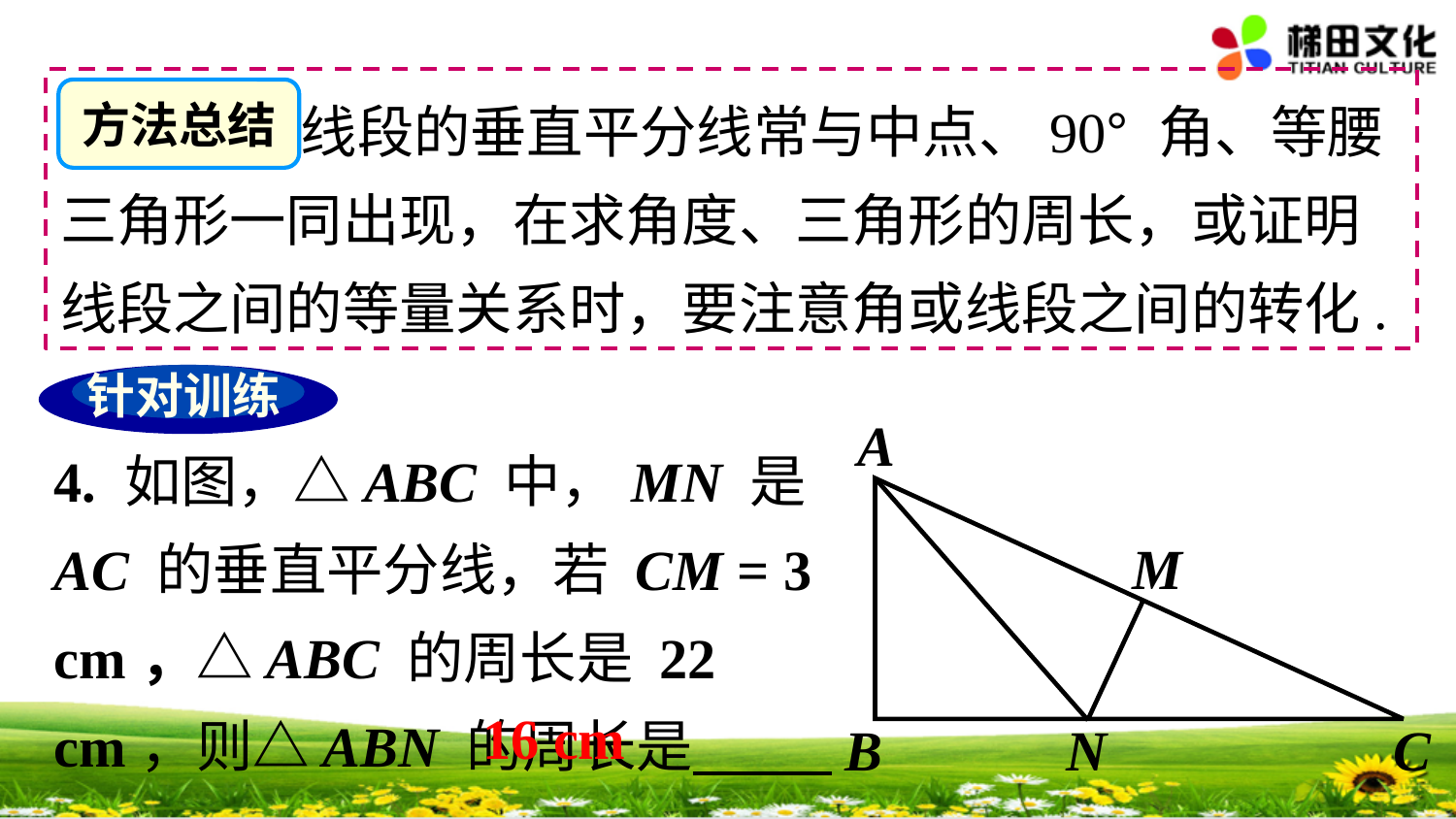

线段的垂直平分线常与中点、90° 角、等腰三角形一同出现，在求角度、三角形的周长，或证明线段之间的等量关系时，要注意角或线段之间的转化.

方法总结
针对训练

A

M

B
C
N
4. 如图，△ABC 中，MN 是 AC 的垂直平分线，若 CM = 3 cm，△ABC 的周长是 22 cm，则△ABN 的周长是            .
16 cm